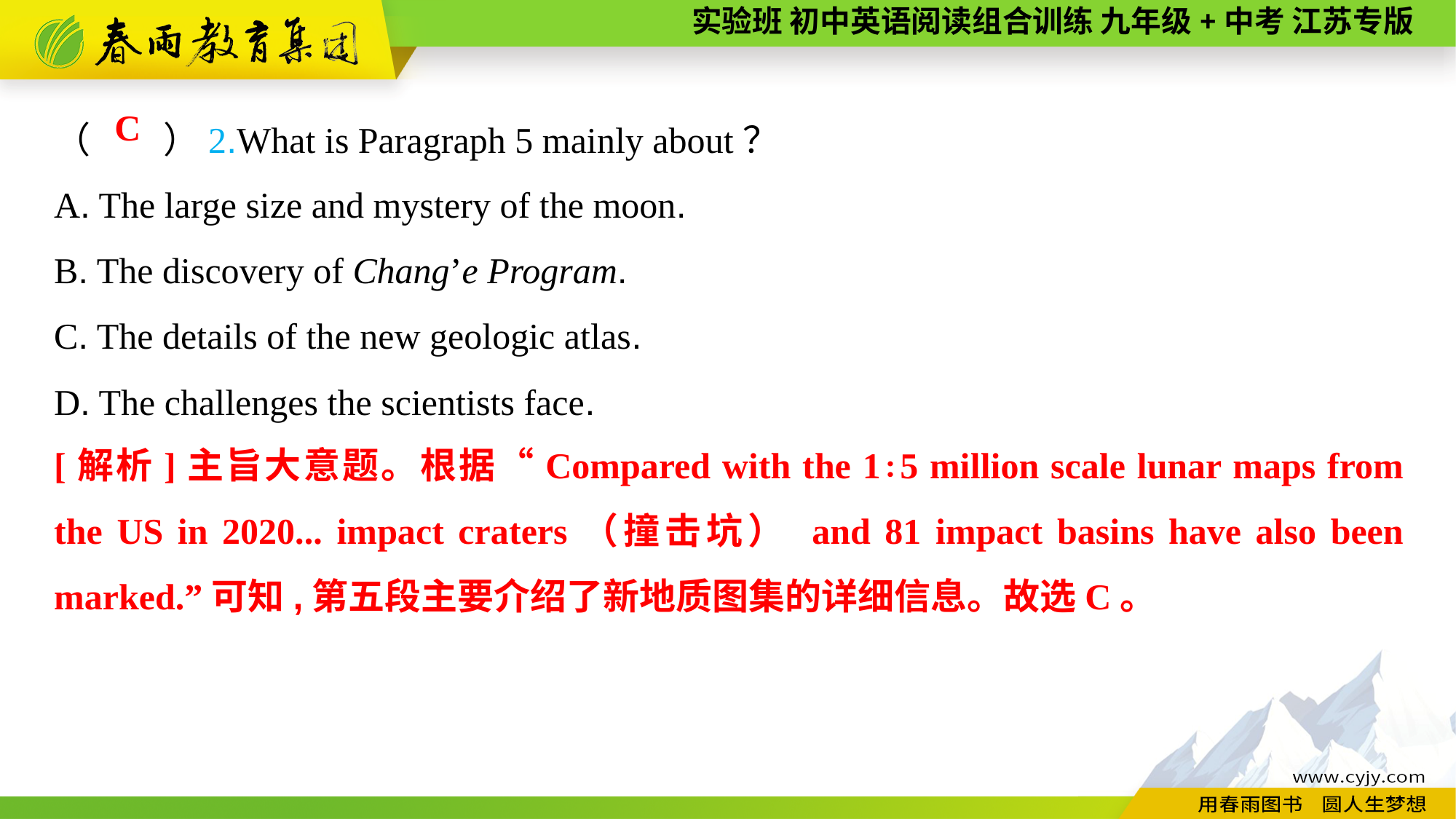

（　　）2.What is Paragraph 5 mainly about？
A. The large size and mystery of the moon.
B. The discovery of Chang’e Program.
C. The details of the new geologic atlas.
D. The challenges the scientists face.
C
[解析]主旨大意题。根据“Compared with the 1∶5 million scale lunar maps from the US in 2020... impact craters（撞击坑） and 81 impact basins have also been marked.”可知,第五段主要介绍了新地质图集的详细信息。故选C。